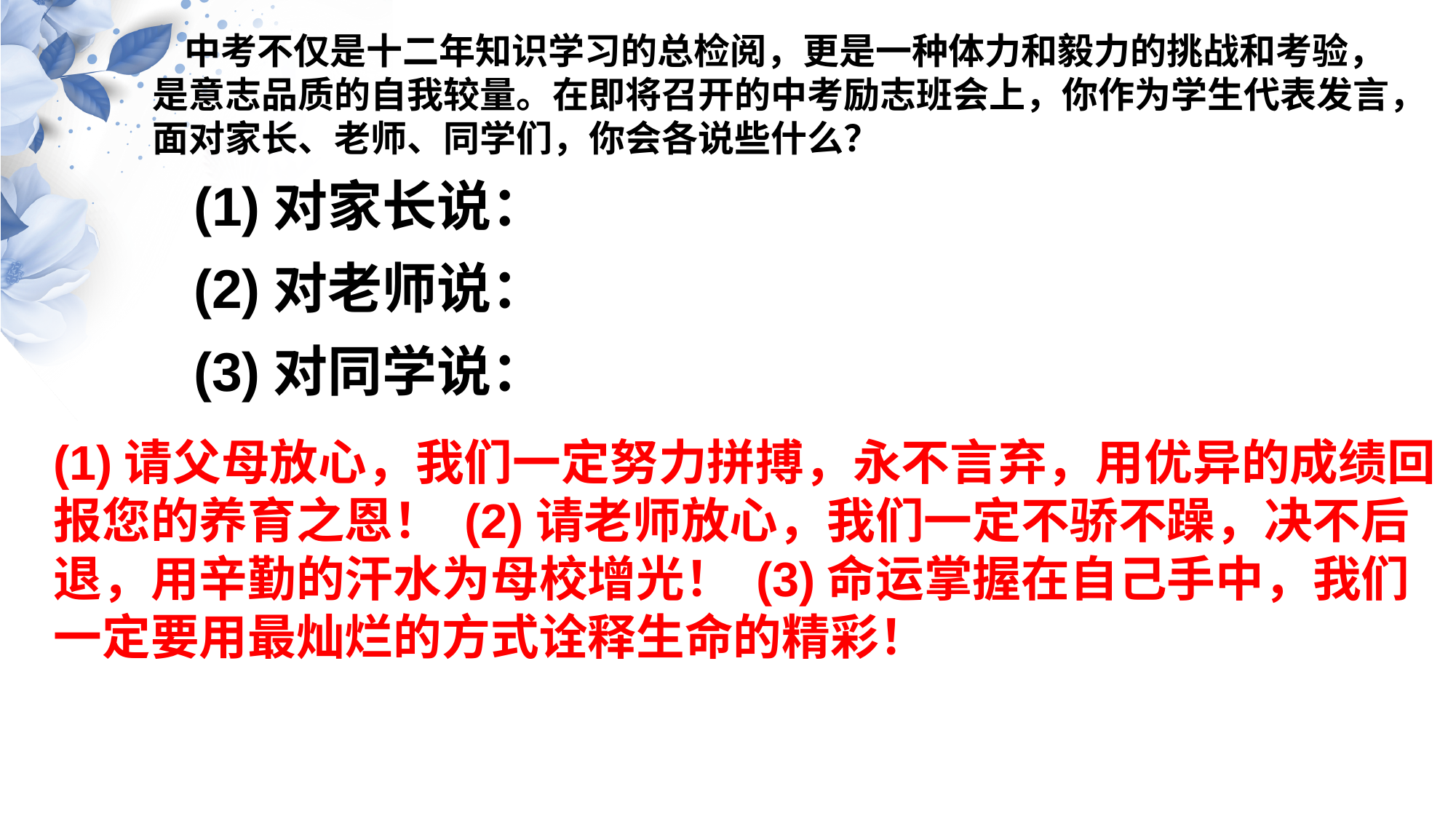

中考不仅是十二年知识学习的总检阅，更是一种体力和毅力的挑战和考验，是意志品质的自我较量。在即将召开的中考励志班会上，你作为学生代表发言，面对家长、老师、同学们，你会各说些什么？
(1)对家长说：
(2)对老师说：
(3)对同学说：
(1)请父母放心，我们一定努力拼搏，永不言弃，用优异的成绩回报您的养育之恩！ (2)请老师放心，我们一定不骄不躁，决不后退，用辛勤的汗水为母校增光！ (3)命运掌握在自己手中，我们一定要用最灿烂的方式诠释生命的精彩！